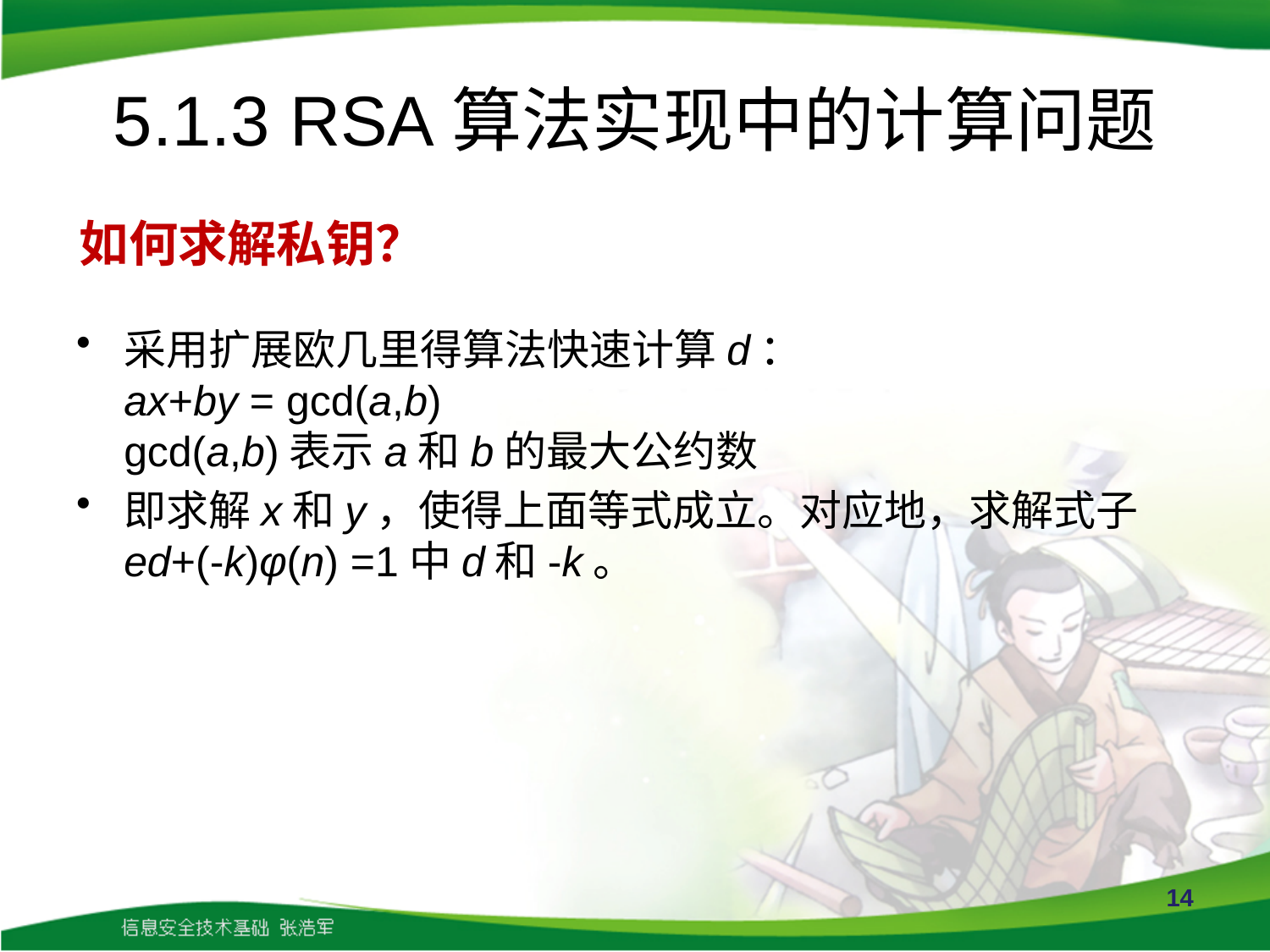

# 5.1.3 RSA算法实现中的计算问题
如何求解私钥？
采用扩展欧几里得算法快速计算d：
ax+by = gcd(a,b)
gcd(a,b)表示a和b的最大公约数
即求解x和y，使得上面等式成立。对应地，求解式子
ed+(-k)φ(n) =1中d和-k。

14